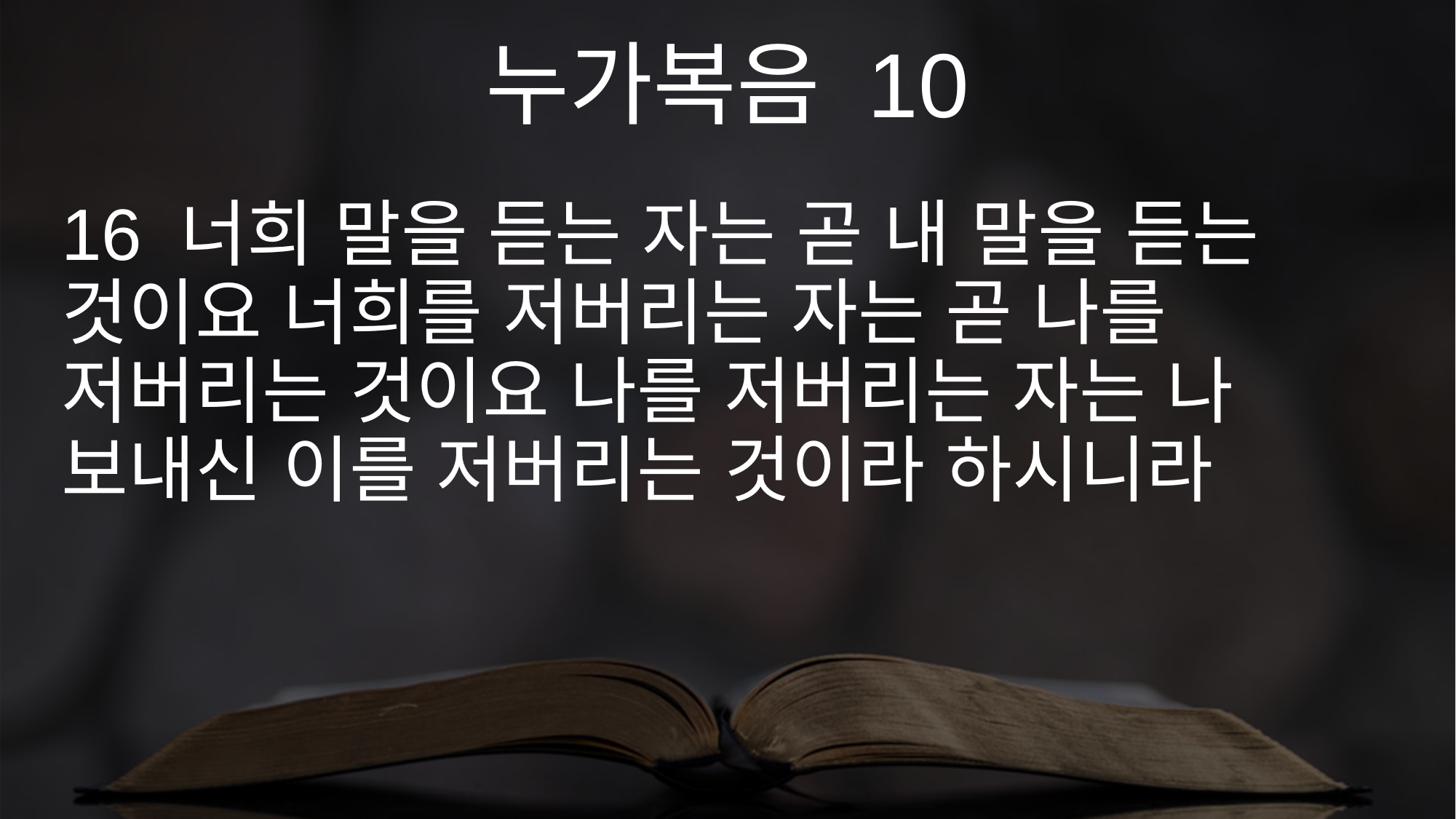

누가복음 10
16 너희 말을 듣는 자는 곧 내 말을 듣는 것이요 너희를 저버리는 자는 곧 나를 저버리는 것이요 나를 저버리는 자는 나 보내신 이를 저버리는 것이라 하시니라